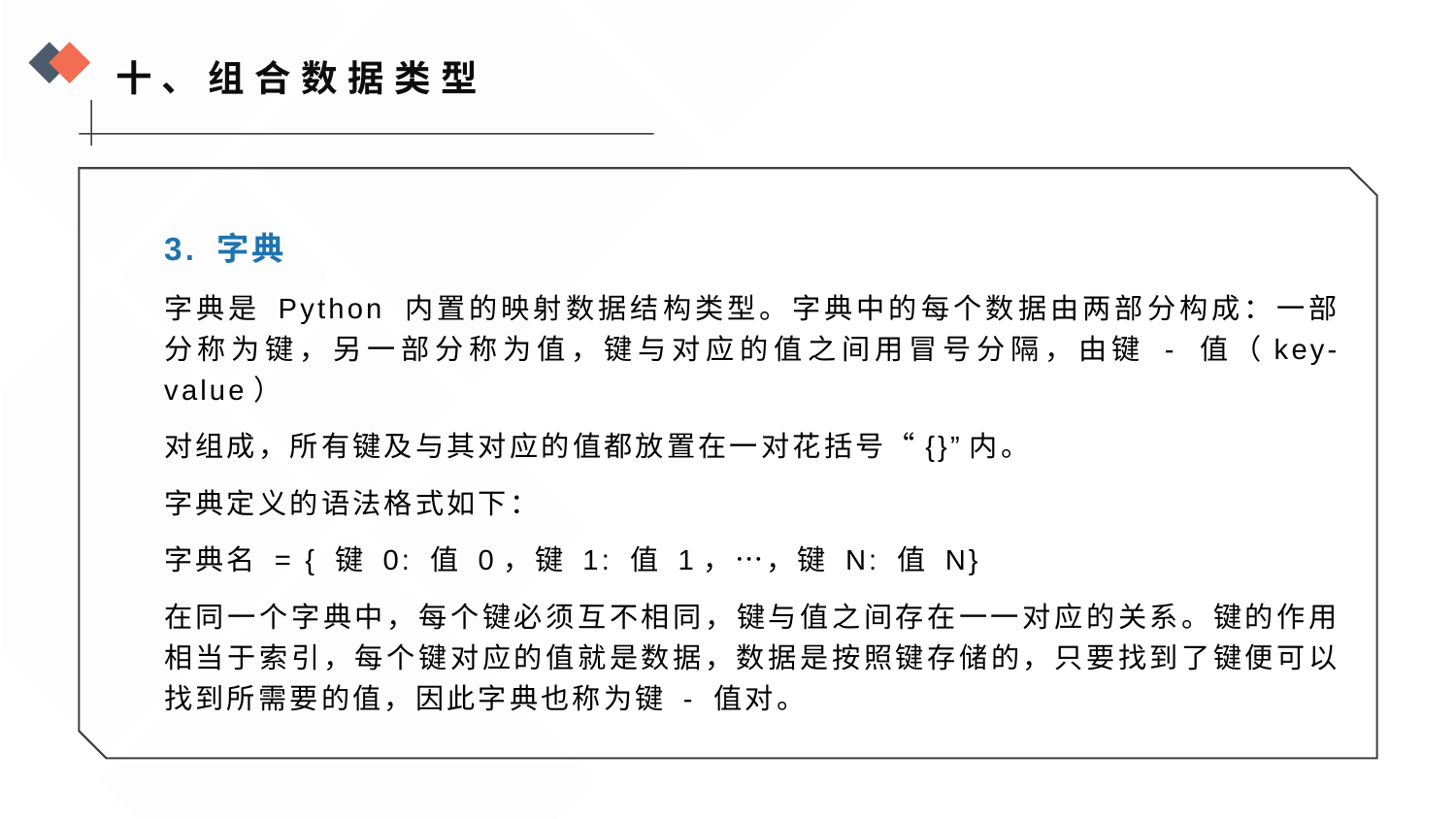

十、组合数据类型

3. 字典
字典是 Python 内置的映射数据结构类型。字典中的每个数据由两部分构成：一部分称为键，另一部分称为值，键与对应的值之间用冒号分隔，由键 - 值（key-value）
对组成，所有键及与其对应的值都放置在一对花括号“{}”内。
字典定义的语法格式如下：
字典名 = { 键 0: 值 0，键 1: 值 1，…，键 N: 值 N}
在同一个字典中，每个键必须互不相同，键与值之间存在一一对应的关系。键的作用相当于索引，每个键对应的值就是数据，数据是按照键存储的，只要找到了键便可以找到所需要的值，因此字典也称为键 - 值对。